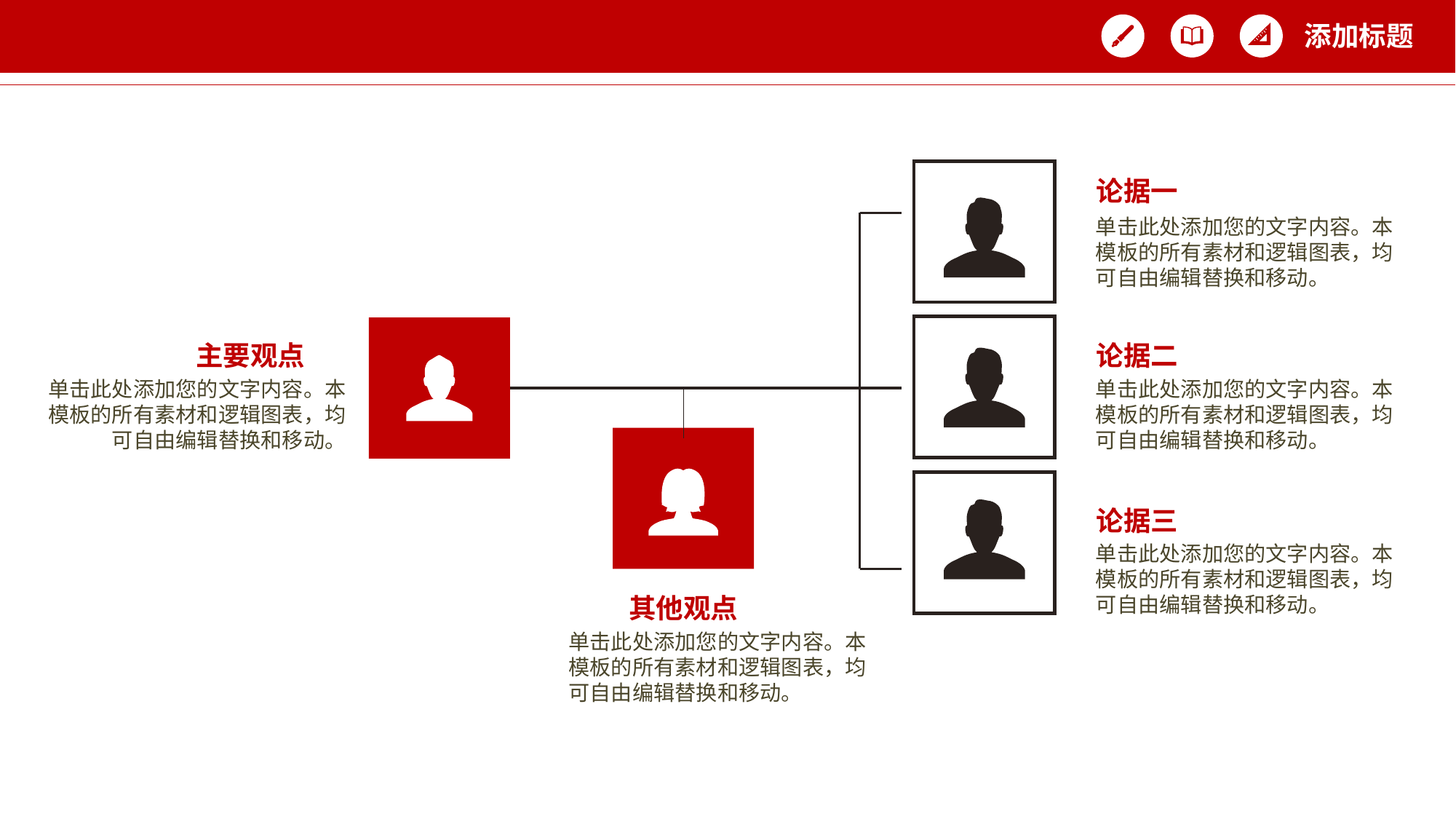

添加标题

论据一

单击此处添加您的文字内容。本模板的所有素材和逻辑图表，均可自由编辑替换和移动。

主要观点
论据二

单击此处添加您的文字内容。本模板的所有素材和逻辑图表，均可自由编辑替换和移动。
单击此处添加您的文字内容。本模板的所有素材和逻辑图表，均可自由编辑替换和移动。

论据三

单击此处添加您的文字内容。本模板的所有素材和逻辑图表，均可自由编辑替换和移动。
其他观点
单击此处添加您的文字内容。本模板的所有素材和逻辑图表，均可自由编辑替换和移动。